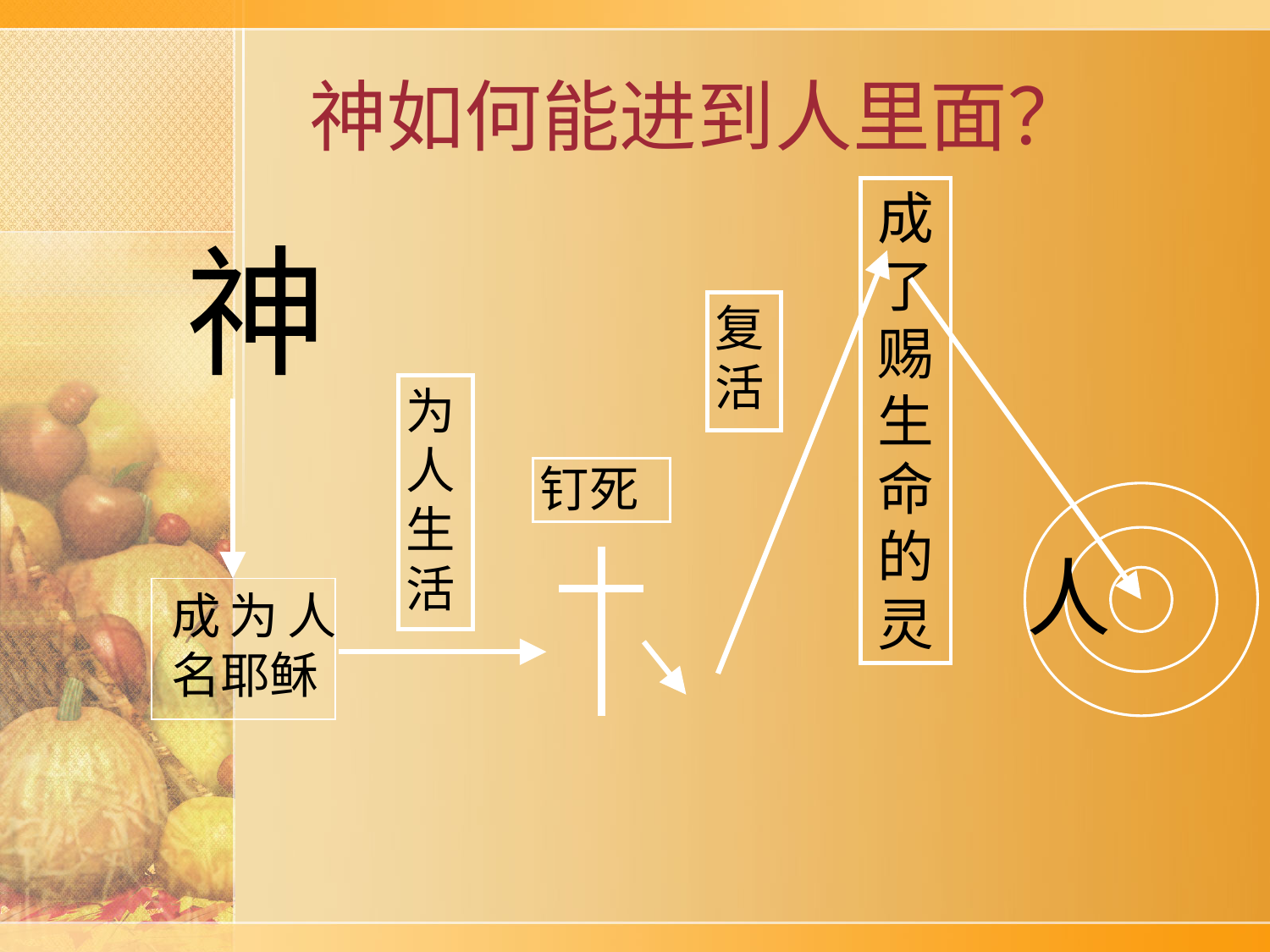

神如何能进到人里面？
成了赐 生 命 的 灵

神
复 活

为人生活

钉死

人

成为人名耶稣